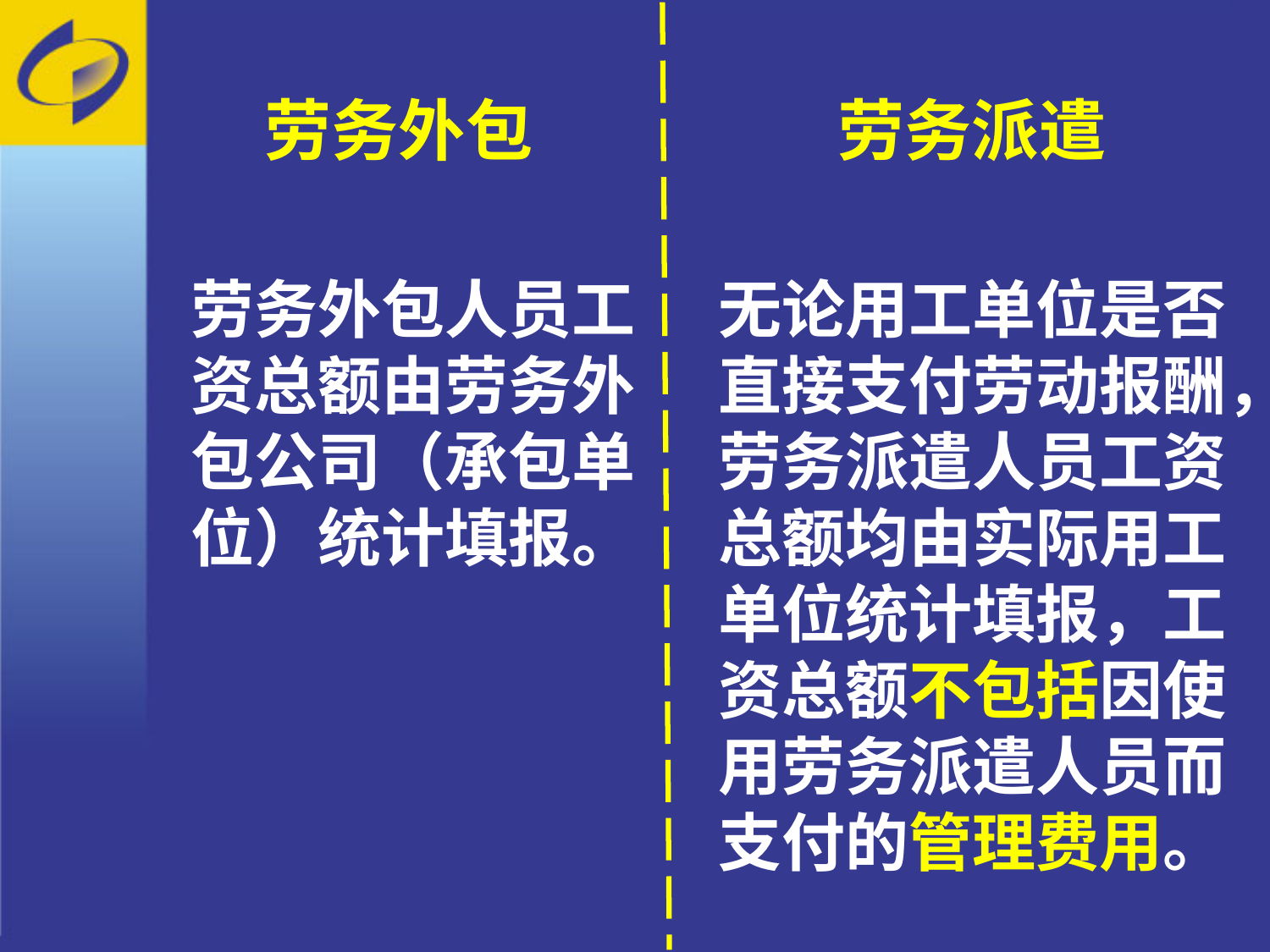

劳务外包
劳务派遣
劳务外包人员工资总额由劳务外包公司（承包单位）统计填报。
无论用工单位是否直接支付劳动报酬，劳务派遣人员工资总额均由实际用工单位统计填报，工资总额不包括因使用劳务派遣人员而支付的管理费用。